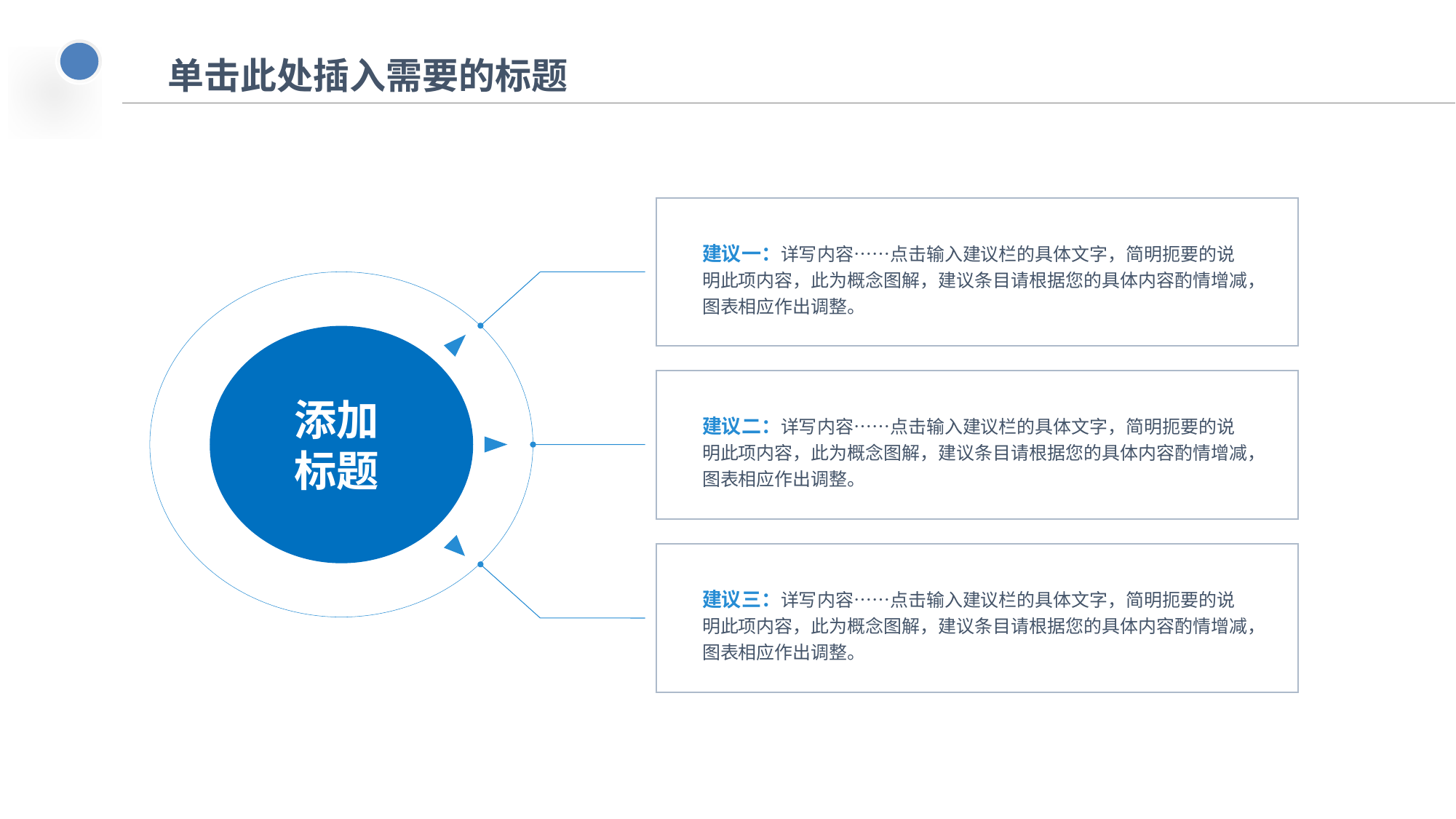

# 单击此处插入需要的标题

建议一：详写内容……点击输入建议栏的具体文字，简明扼要的说明此项内容，此为概念图解，建议条目请根据您的具体内容酌情增减，图表相应作出调整。

添加
标题
建议二：详写内容……点击输入建议栏的具体文字，简明扼要的说明此项内容，此为概念图解，建议条目请根据您的具体内容酌情增减，图表相应作出调整。

建议三：详写内容……点击输入建议栏的具体文字，简明扼要的说明此项内容，此为概念图解，建议条目请根据您的具体内容酌情增减，图表相应作出调整。